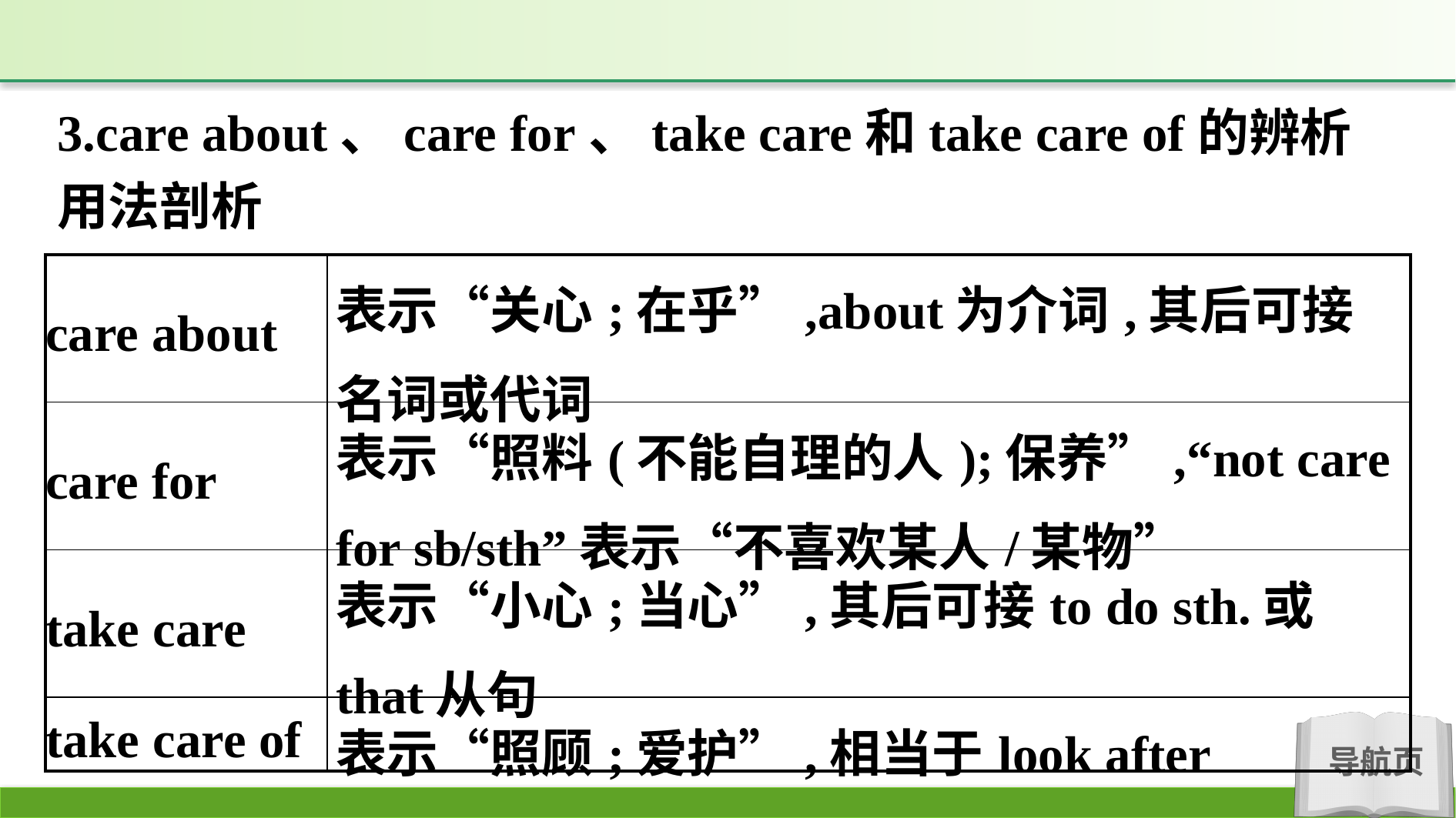

3.care about、care for、take care和take care of的辨析
用法剖析
| care about | 表示“关心;在乎”,about为介词,其后可接名词或代词 |
| --- | --- |
| care for | 表示“照料(不能自理的人);保养”,“not care for sb/sth”表示“不喜欢某人/某物” |
| take care | 表示“小心;当心”,其后可接to do sth.或that从句 |
| take care of | 表示“照顾;爱护”,相当于look after |